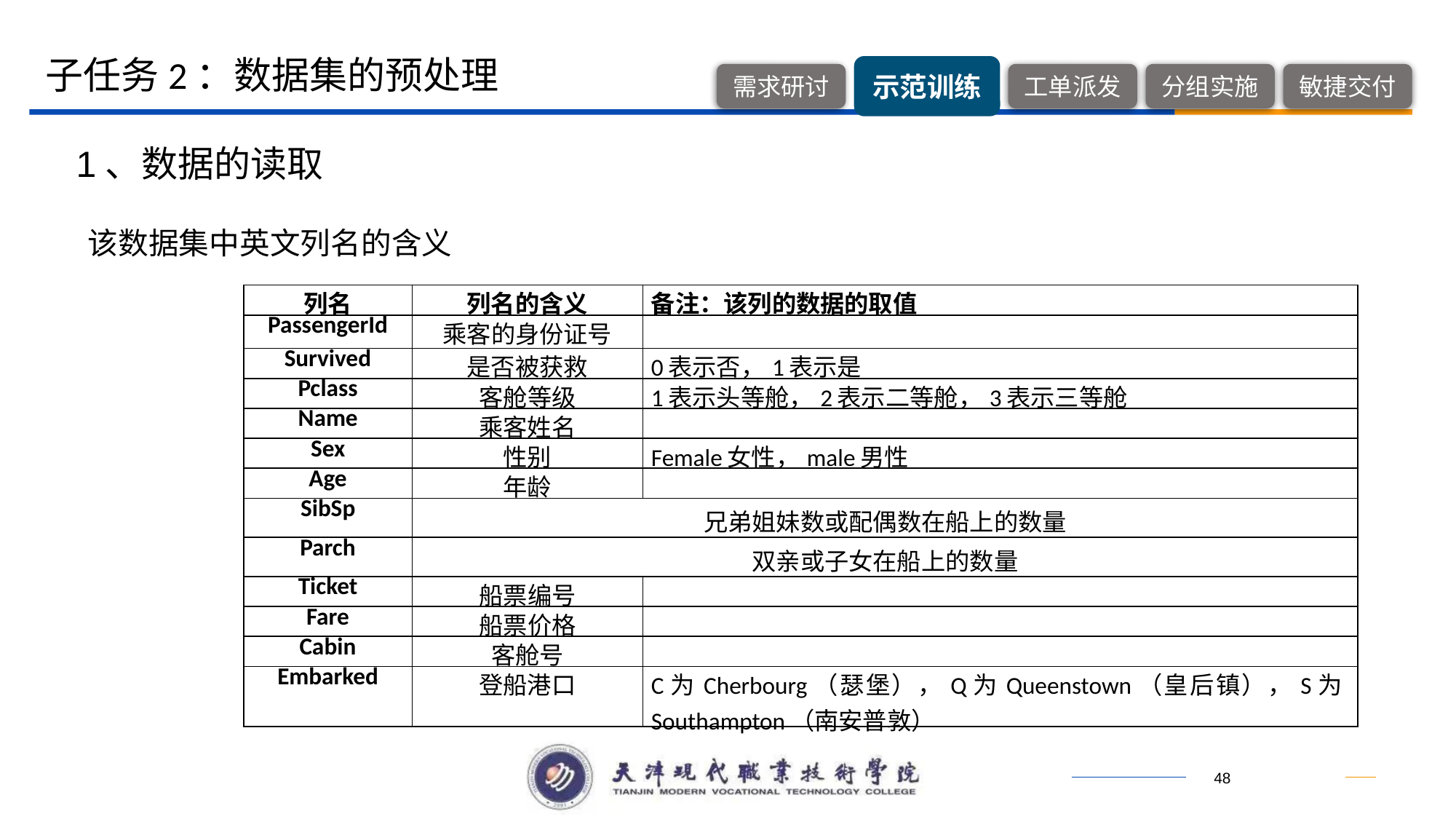

子任务2：数据集的预处理

1、数据的读取
该数据集中英文列名的含义
| 列名 | 列名的含义 | 备注：该列的数据的取值 |
| --- | --- | --- |
| PassengerId | 乘客的身份证号 |  |
| Survived | 是否被获救 | 0表示否，1表示是 |
| Pclass | 客舱等级 | 1表示头等舱，2表示二等舱，3表示三等舱 |
| Name | 乘客姓名 |  |
| Sex | 性别 | Female女性，male男性 |
| Age | 年龄 |  |
| SibSp | 兄弟姐妹数或配偶数在船上的数量 |  |
| Parch | 双亲或子女在船上的数量 |  |
| Ticket | 船票编号 |  |
| Fare | 船票价格 |  |
| Cabin | 客舱号 |  |
| Embarked | 登船港口 | C为Cherbourg（瑟堡），Q为Queenstown（皇后镇），S为Southampton（南安普敦） |